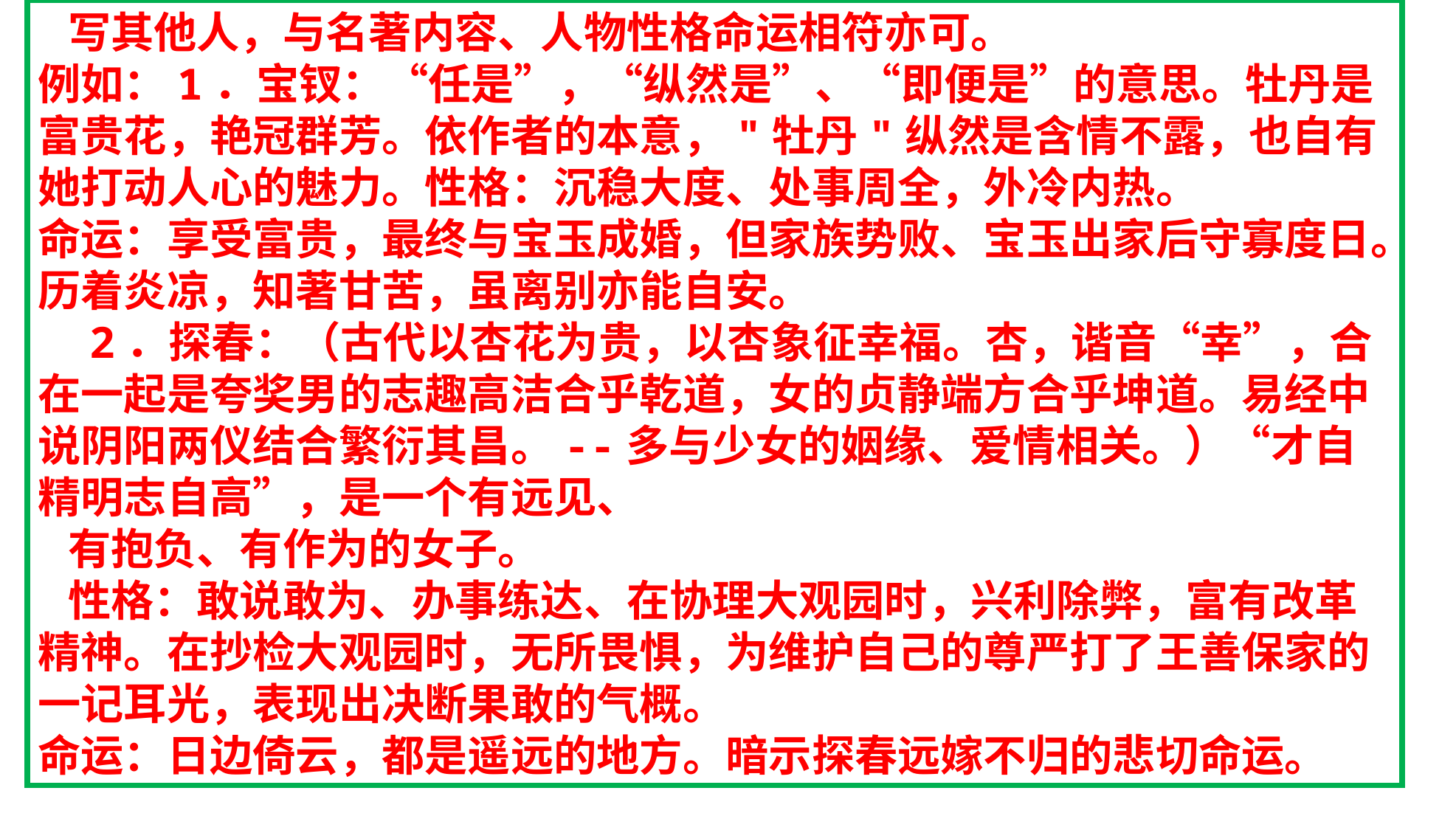

写其他人，与名著内容、人物性格命运相符亦可。
例如：1．宝钗：“任是”，“纵然是”、“即便是”的意思。牡丹是富贵花，艳冠群芳。依作者的本意，"牡丹"纵然是含情不露，也自有她打动人心的魅力。性格：沉稳大度、处事周全，外冷内热。
命运：享受富贵，最终与宝玉成婚，但家族势败、宝玉出家后守寡度日。历着炎凉，知著甘苦，虽离别亦能自安。
  2．探春：（古代以杏花为贵，以杏象征幸福。杏，谐音“幸”，合在一起是夸奖男的志趣高洁合乎乾道，女的贞静端方合乎坤道。易经中说阴阳两仪结合繁衍其昌。--多与少女的姻缘、爱情相关。）“才自精明志自高”，是一个有远见、
  有抱负、有作为的女子。
  性格：敢说敢为、办事练达、在协理大观园时，兴利除弊，富有改革精神。在抄检大观园时，无所畏惧，为维护自己的尊严打了王善保家的一记耳光，表现出决断果敢的气概。
命运：日边倚云，都是遥远的地方。暗示探春远嫁不归的悲切命运。